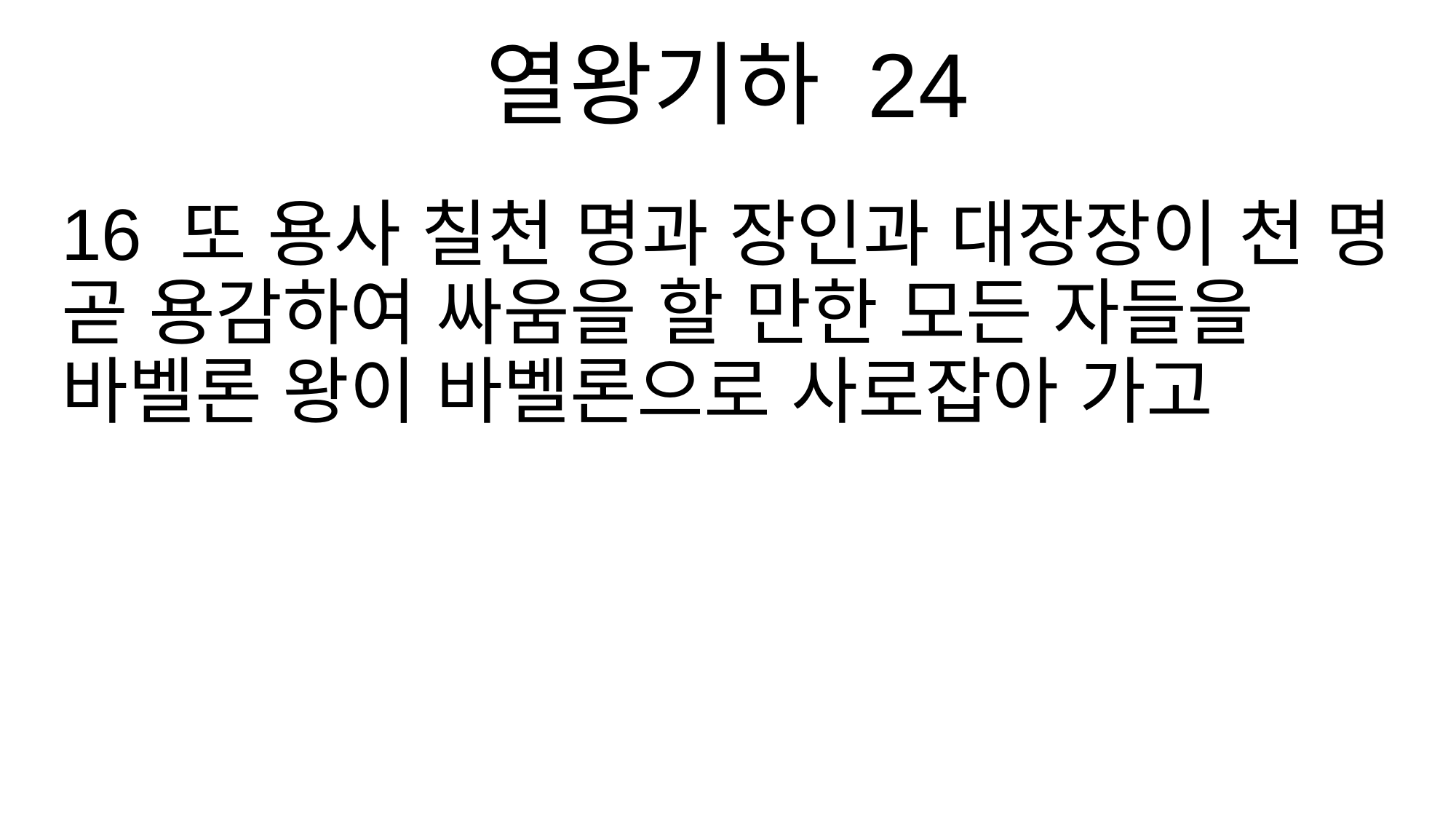

열왕기하 24
16 또 용사 칠천 명과 장인과 대장장이 천 명 곧 용감하여 싸움을 할 만한 모든 자들을 바벨론 왕이 바벨론으로 사로잡아 가고